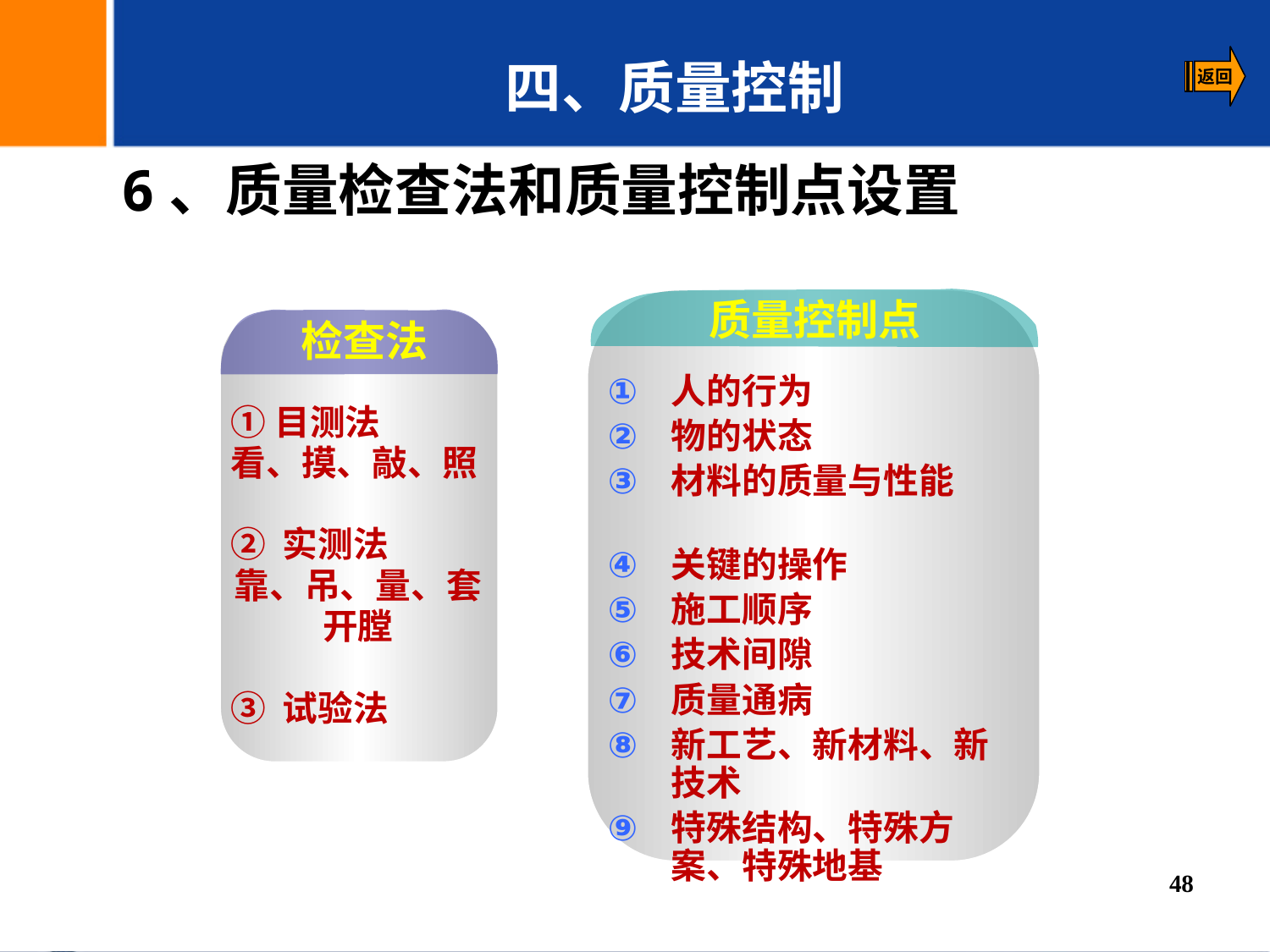

四、质量控制
6、质量检查法和质量控制点设置

质量控制点

检查法
人的行为
物的状态
材料的质量与性能
关键的操作
施工顺序
技术间隙
质量通病
新工艺、新材料、新技术
特殊结构、特殊方案、特殊地基

①目测法
看、摸、敲、照

② 实测法
靠、吊、量、套
开膛

③ 试验法
48